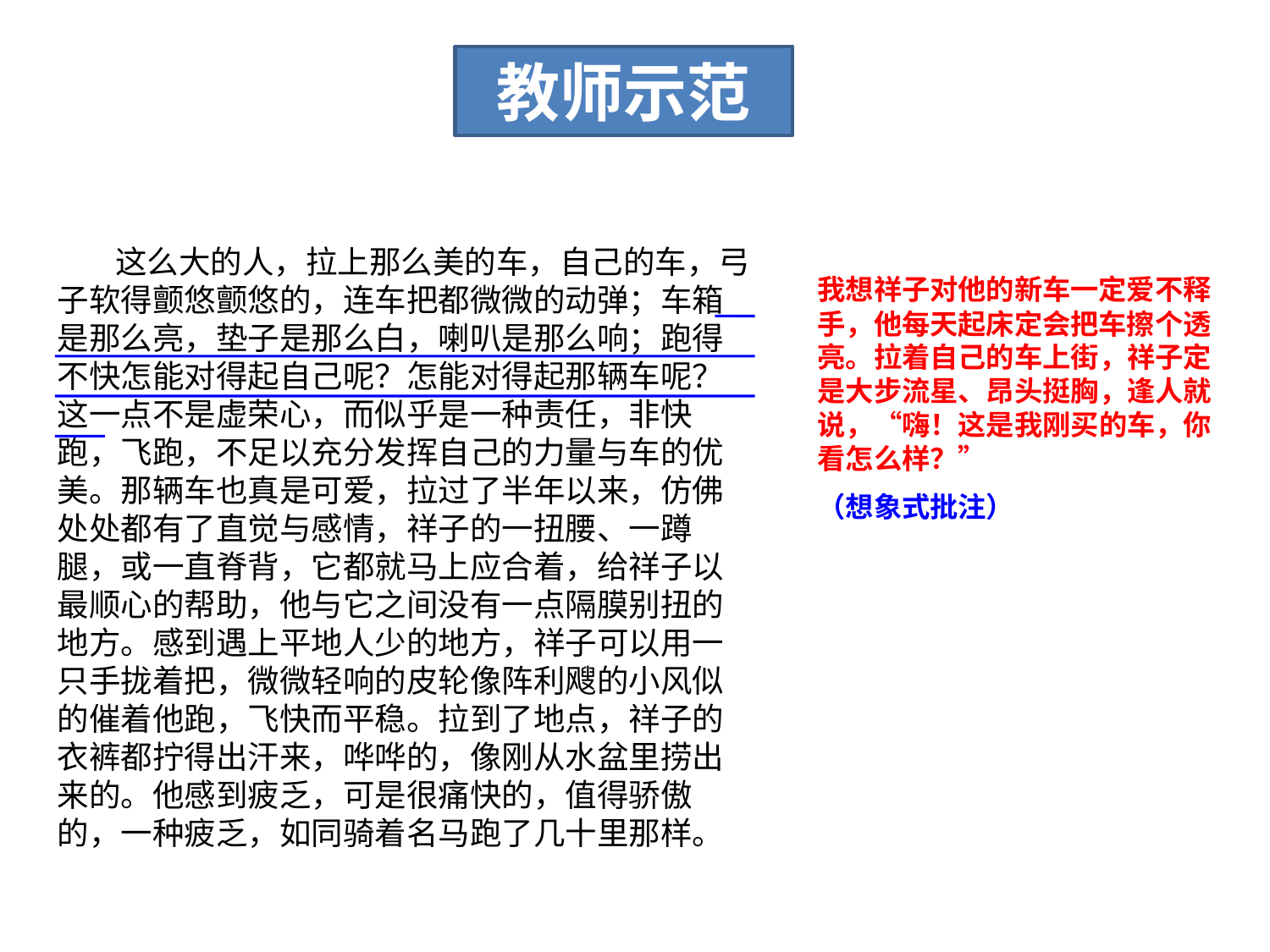

教师示范
       这么大的人，拉上那么美的车，自己的车，弓子软得颤悠颤悠的，连车把都微微的动弹；车箱是那么亮，垫子是那么白，喇叭是那么响；跑得不快怎能对得起自己呢？怎能对得起那辆车呢？这一点不是虚荣心，而似乎是一种责任，非快跑，飞跑，不足以充分发挥自己的力量与车的优美。那辆车也真是可爱，拉过了半年以来，仿佛处处都有了直觉与感情，祥子的一扭腰、一蹲腿，或一直脊背，它都就马上应合着，给祥子以最顺心的帮助，他与它之间没有一点隔膜别扭的地方。感到遇上平地人少的地方，祥子可以用一只手拢着把，微微轻响的皮轮像阵利飕的小风似的催着他跑，飞快而平稳。拉到了地点，祥子的衣裤都拧得出汗来，哗哗的，像刚从水盆里捞出来的。他感到疲乏，可是很痛快的，值得骄傲的，一种疲乏，如同骑着名马跑了几十里那样。
我想祥子对他的新车一定爱不释手，他每天起床定会把车擦个透亮。拉着自己的车上街，祥子定是大步流星、昂头挺胸，逢人就说，“嗨！这是我刚买的车，你看怎么样？”
（想象式批注）